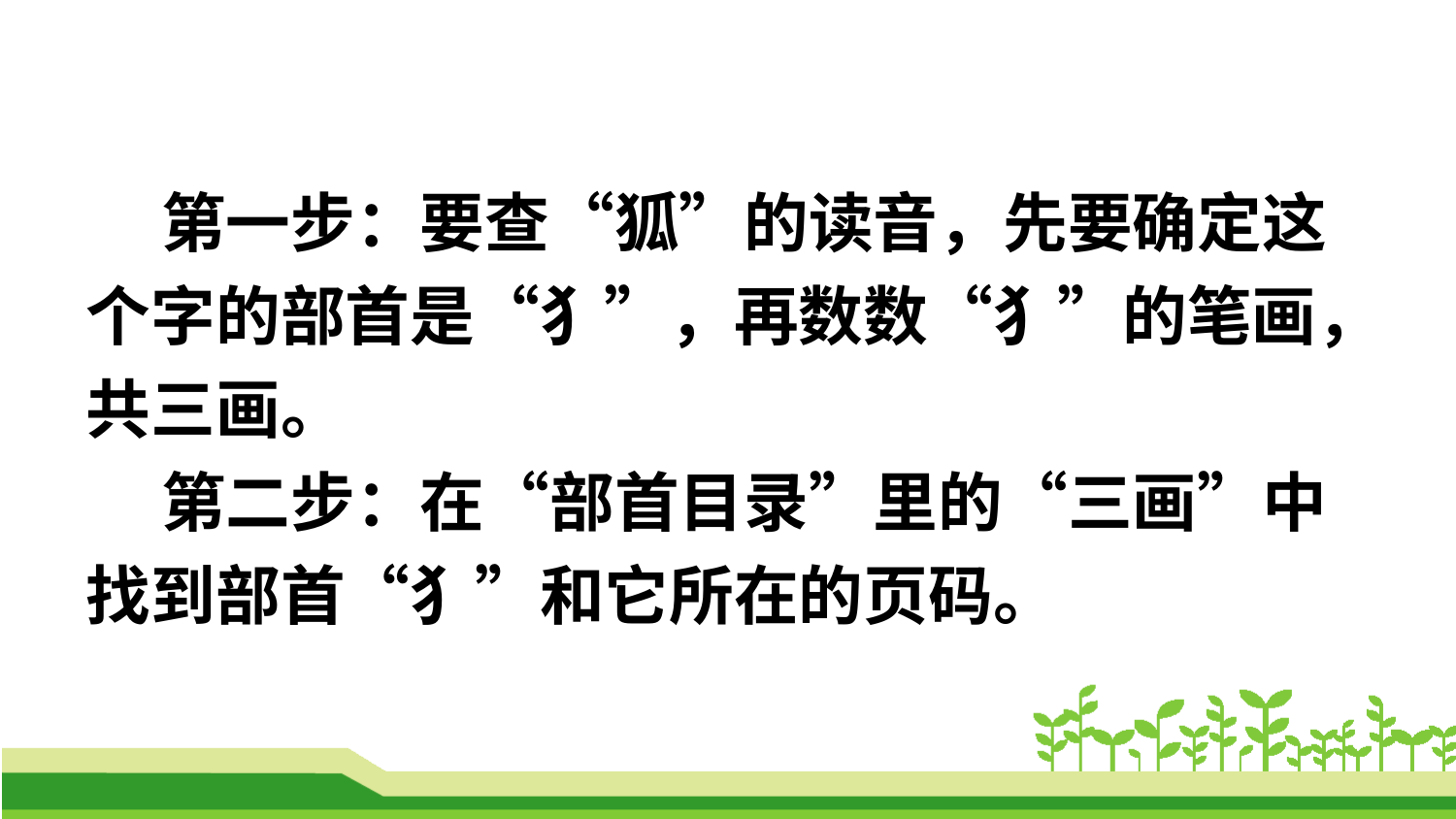

第一步：要查“狐”的读音，先要确定这个字的部首是“犭”，再数数“犭”的笔画，共三画。
    第二步：在“部首目录”里的“三画”中找到部首“犭”和它所在的页码。

http://lspjy.com绿色圃中小学教育网http://www.lspjy.com  绿色圃中学资源网http://cz.lspjy.com